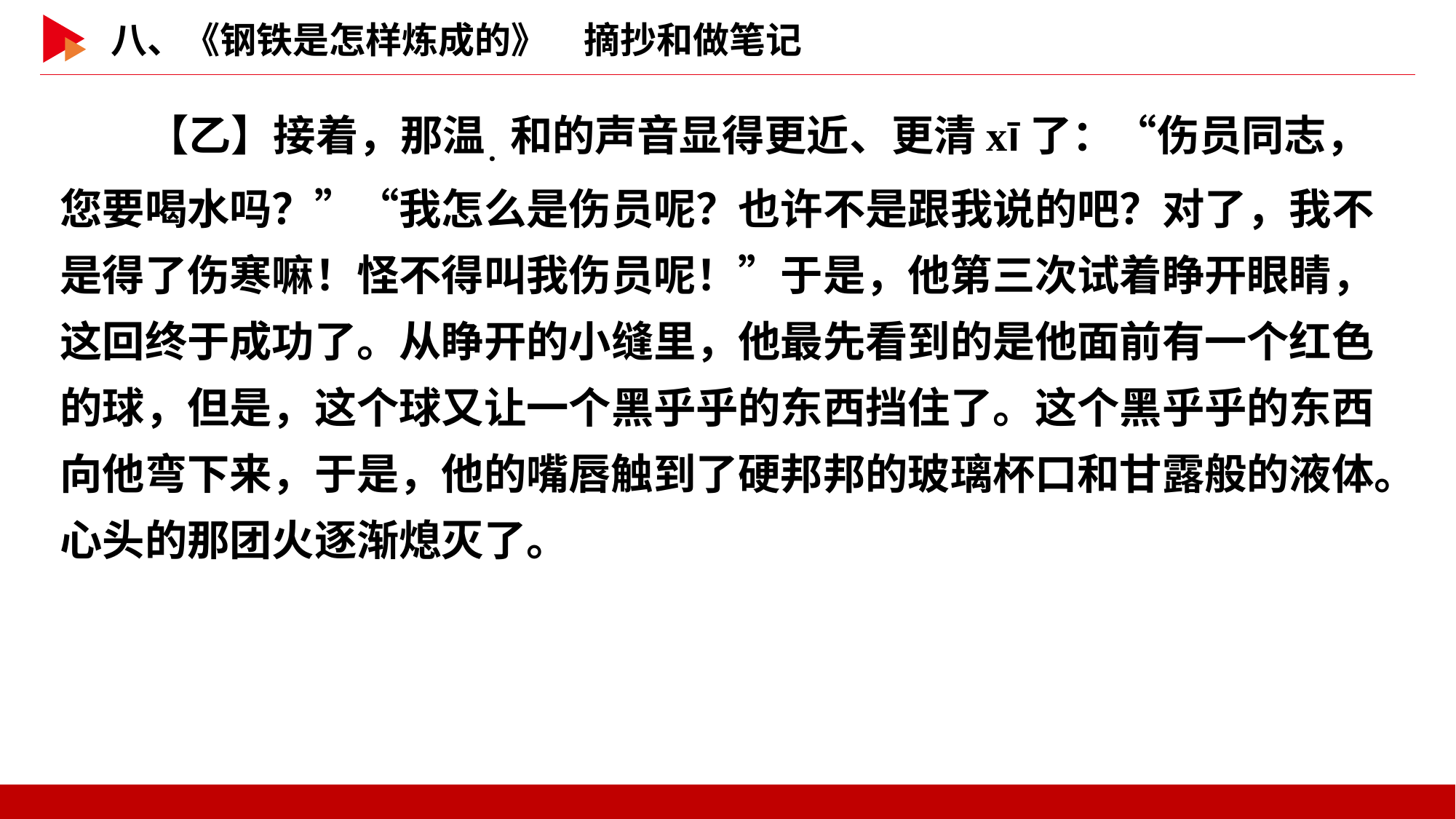

【乙】接着，那温．和的声音显得更近、更清xī了：“伤员同志，您要喝水吗？”“我怎么是伤员呢？也许不是跟我说的吧？对了，我不是得了伤寒嘛！怪不得叫我伤员呢！”于是，他第三次试着睁开眼睛，这回终于成功了。从睁开的小缝里，他最先看到的是他面前有一个红色的球，但是，这个球又让一个黑乎乎的东西挡住了。这个黑乎乎的东西向他弯下来，于是，他的嘴唇触到了硬邦邦的玻璃杯口和甘露般的液体。心头的那团火逐渐熄灭了。